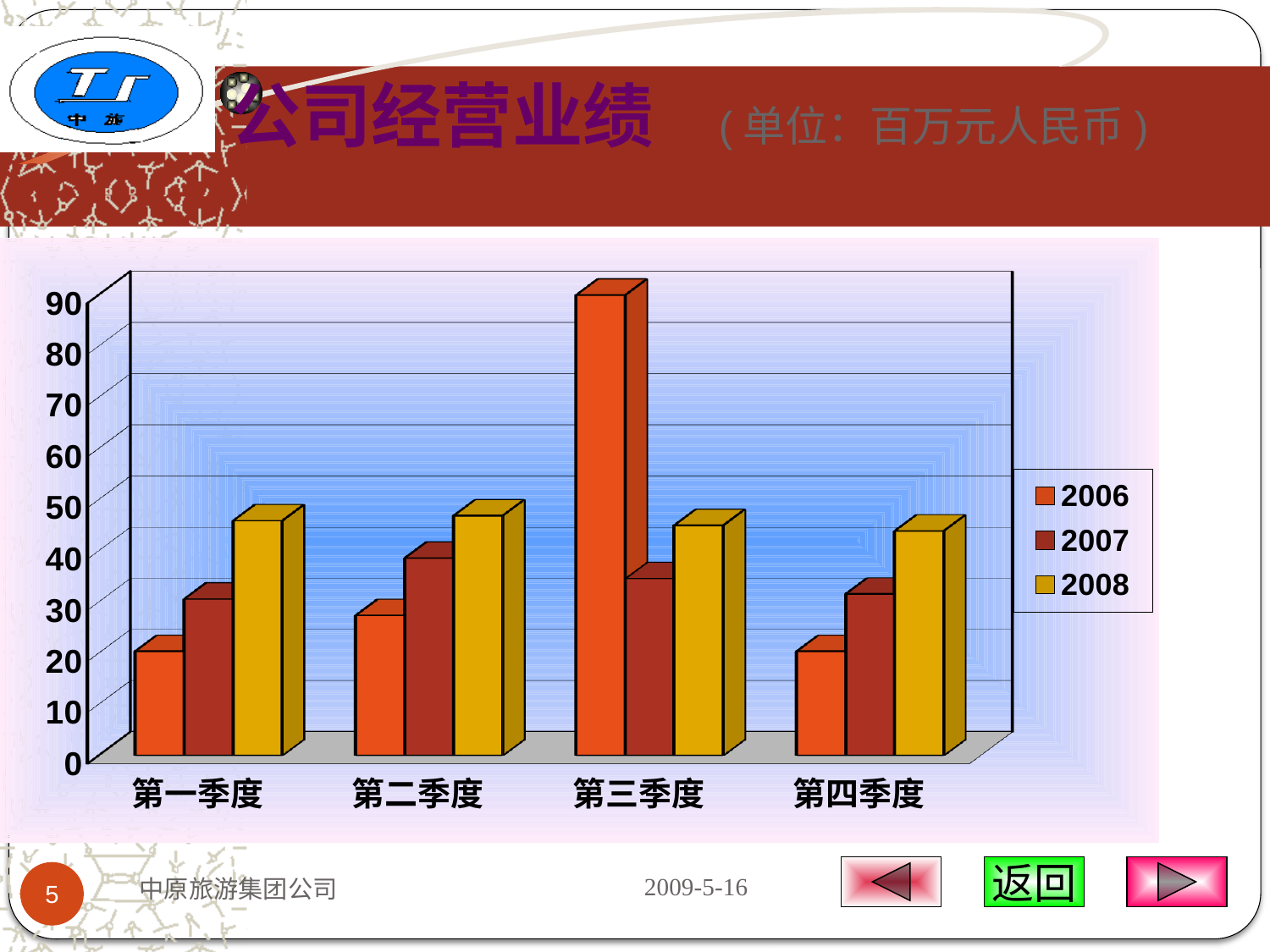

# 公司经营业绩   (单位：百万元人民币)

[unsupported chart]

2009-5-16
中原旅游集团公司

返回

5